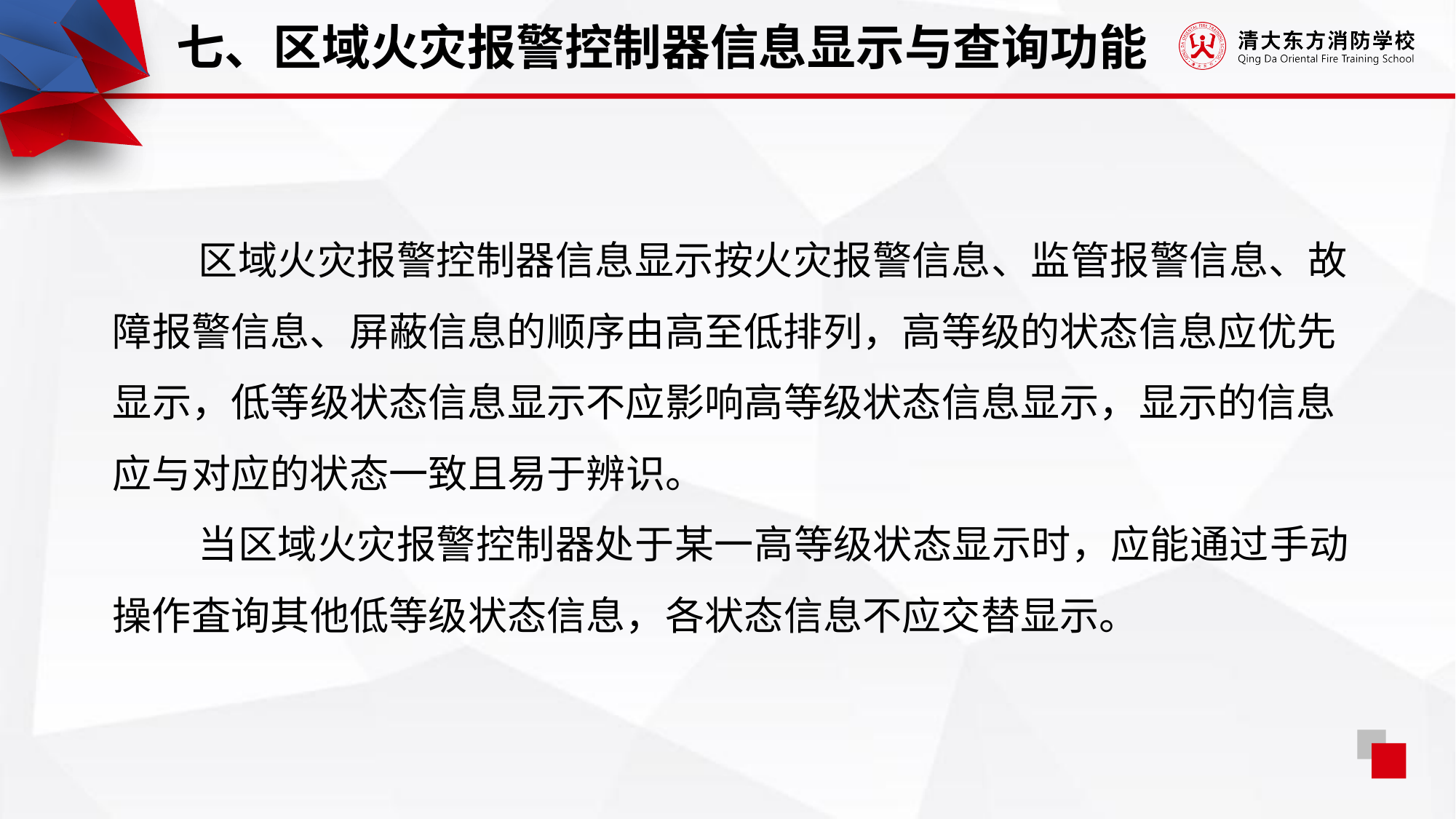

七、区域火灾报警控制器信息显示与查询功能

区域火灾报警控制器信息显示按火灾报警信息、监管报警信息、故障报警信息、屏蔽信息的顺序由高至低排列，高等级的状态信息应优先显示，低等级状态信息显示不应影响高等级状态信息显示，显示的信息应与对应的状态一致且易于辨识。
当区域火灾报警控制器处于某一高等级状态显示时，应能通过手动操作査询其他低等级状态信息，各状态信息不应交替显示。